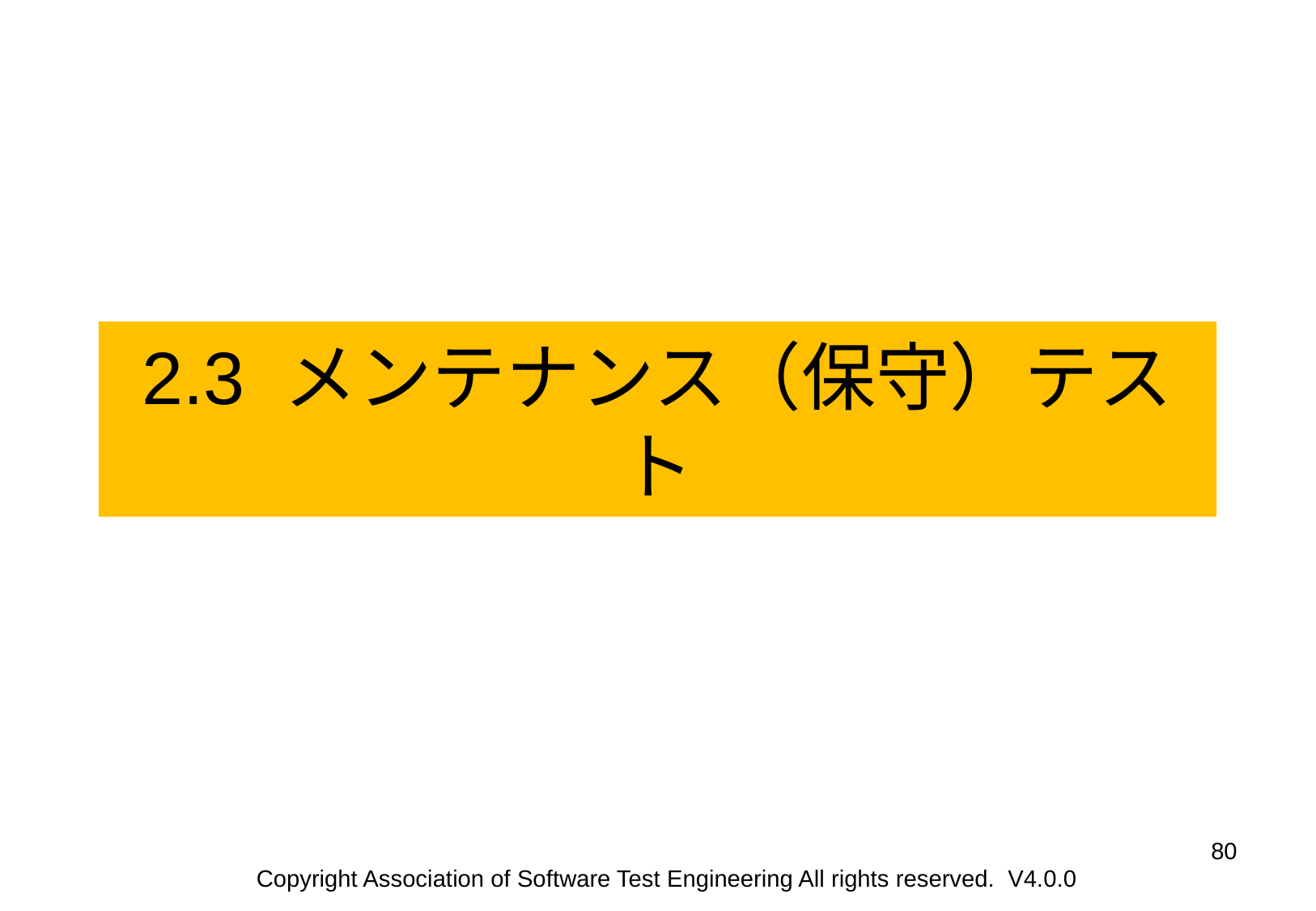

2.3 メンテナンス（保守）テスト
80
Copyright Association of Software Test Engineering All rights reserved.  V4.0.0